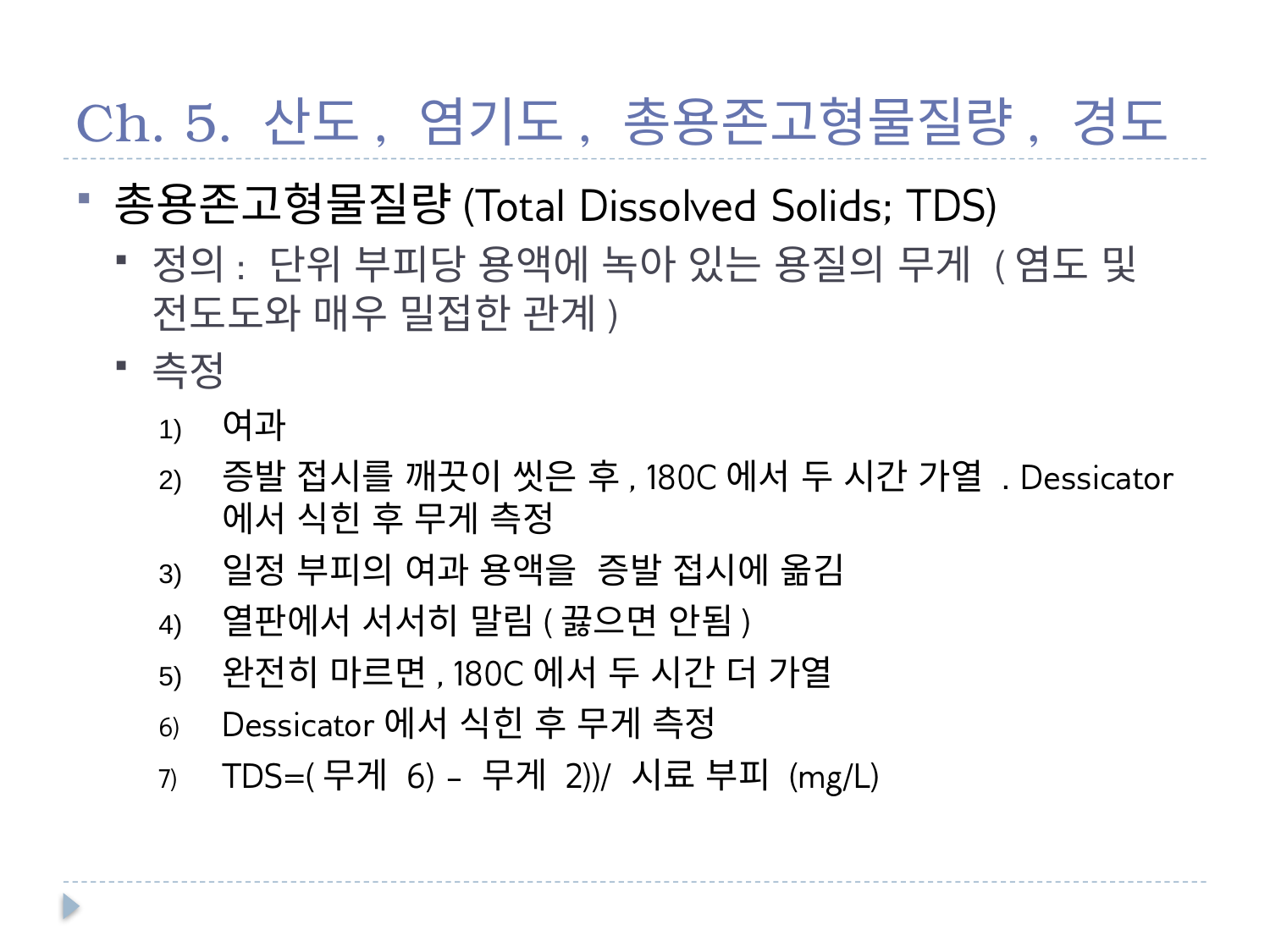

# Ch. 5. 산도, 염기도, 총용존고형물질량, 경도
총용존고형물질량(Total Dissolved Solids; TDS)
정의: 단위 부피당 용액에 녹아 있는 용질의 무게 (염도 및 전도도와 매우 밀접한 관계)
측정
여과
증발 접시를 깨끗이 씻은 후, 180C에서 두 시간 가열 . Dessicator에서 식힌 후 무게 측정
일정 부피의 여과 용액을  증발 접시에 옮김
열판에서 서서히 말림(끓으면 안됨)
완전히 마르면, 180C에서 두 시간 더 가열
Dessicator에서 식힌 후 무게 측정
TDS=(무게 6) – 무게 2))/ 시료 부피 (mg/L)